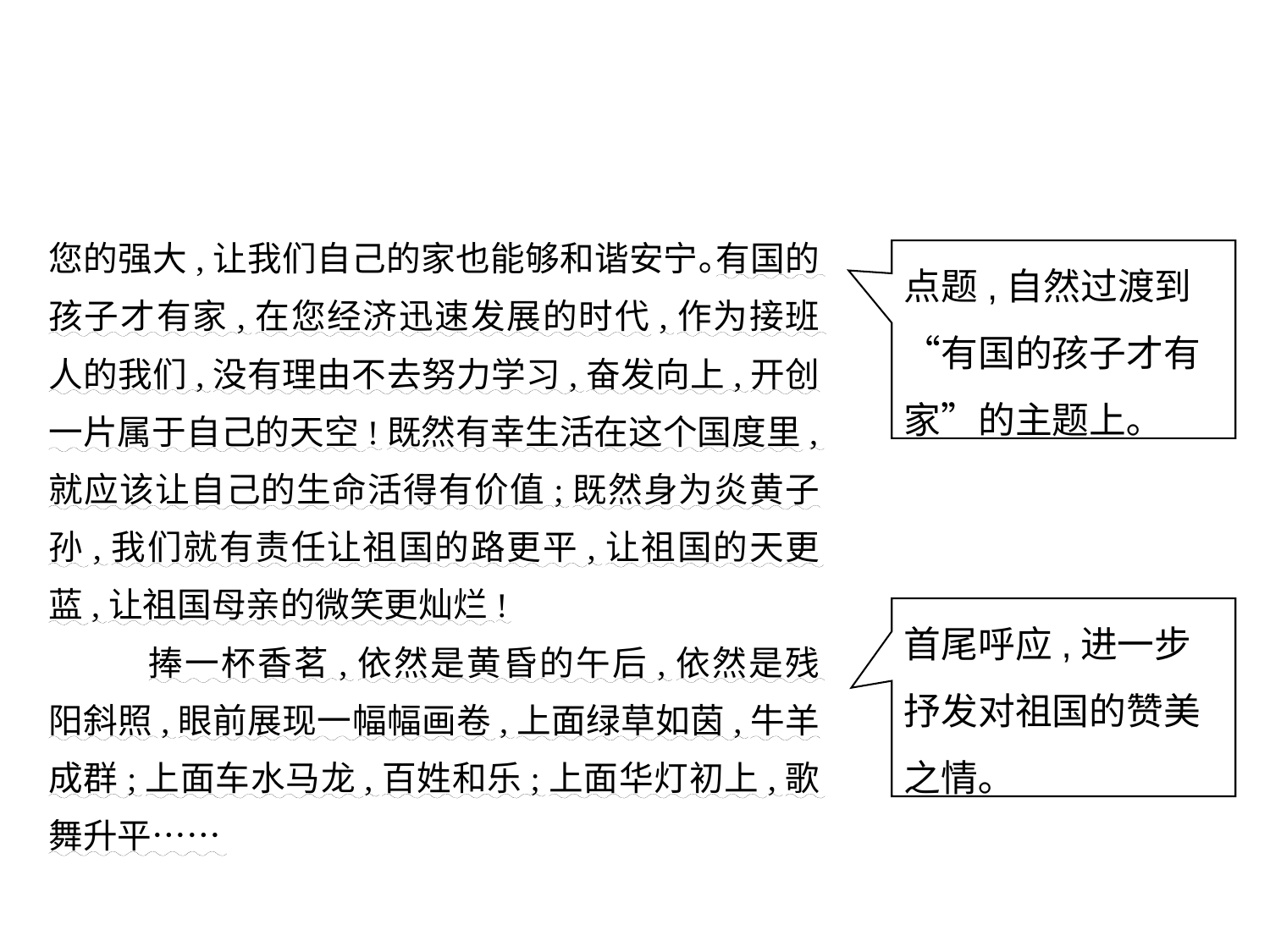

您的强大,让我们自己的家也能够和谐安宁｡有国的孩子才有家,在您经济迅速发展的时代,作为接班人的我们,没有理由不去努力学习,奋发向上,开创一片属于自己的天空!既然有幸生活在这个国度里,就应该让自己的生命活得有价值;既然身为炎黄子孙,我们就有责任让祖国的路更平,让祖国的天更蓝,让祖国母亲的微笑更灿烂!
捧一杯香茗,依然是黄昏的午后,依然是残阳斜照,眼前展现一幅幅画卷,上面绿草如茵,牛羊成群;上面车水马龙,百姓和乐;上面华灯初上,歌舞升平……
点题,自然过渡到“有国的孩子才有家”的主题上｡

首尾呼应,进一步抒发对祖国的赞美之情｡